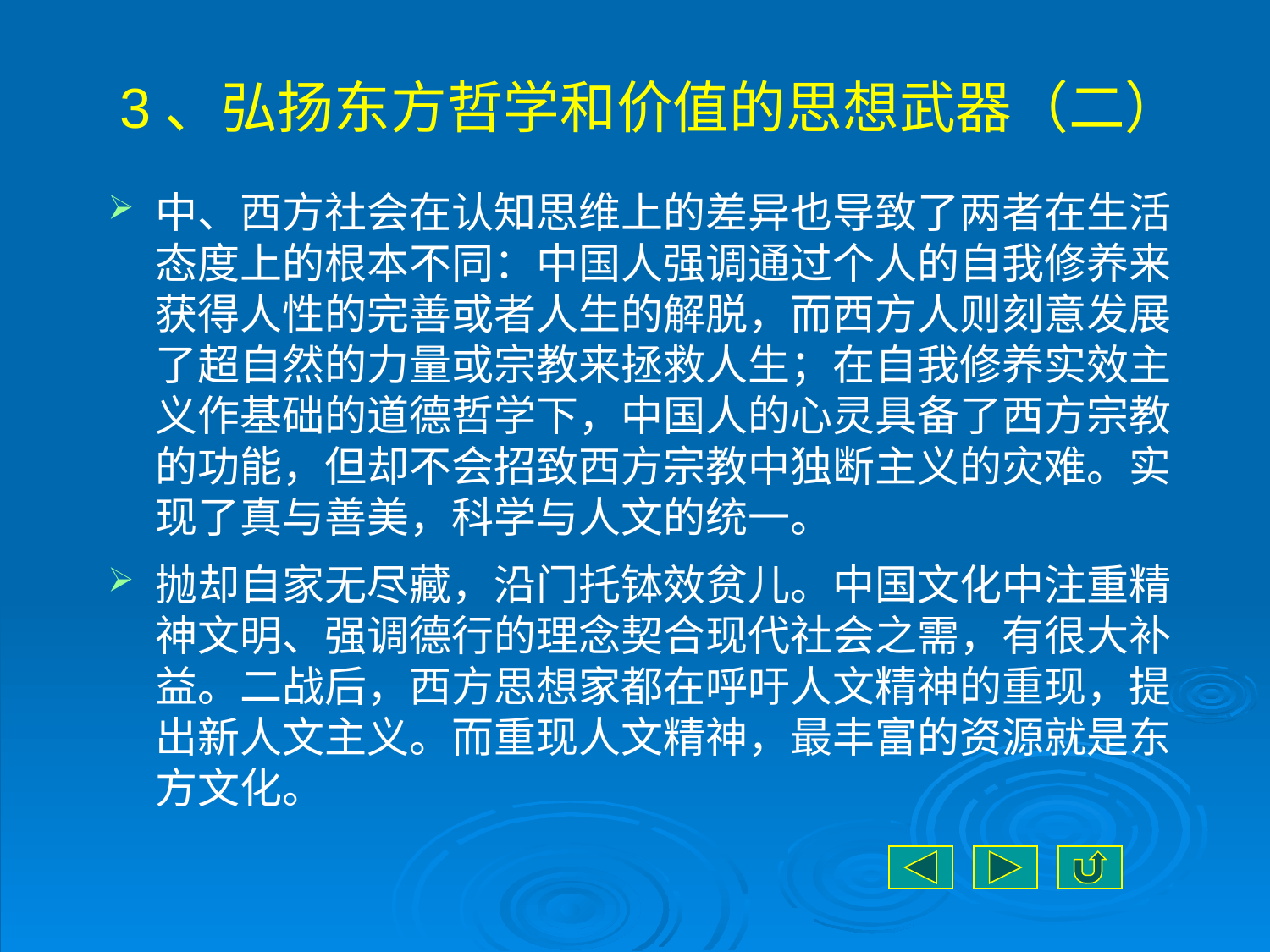

# 3、弘扬东方哲学和价值的思想武器（二）
中、西方社会在认知思维上的差异也导致了两者在生活态度上的根本不同：中国人强调通过个人的自我修养来获得人性的完善或者人生的解脱，而西方人则刻意发展了超自然的力量或宗教来拯救人生；在自我修养实效主义作基础的道德哲学下，中国人的心灵具备了西方宗教的功能，但却不会招致西方宗教中独断主义的灾难。实现了真与善美，科学与人文的统一。
抛却自家无尽藏，沿门托钵效贫儿。中国文化中注重精神文明、强调德行的理念契合现代社会之需，有很大补益。二战后，西方思想家都在呼吁人文精神的重现，提出新人文主义。而重现人文精神，最丰富的资源就是东方文化。